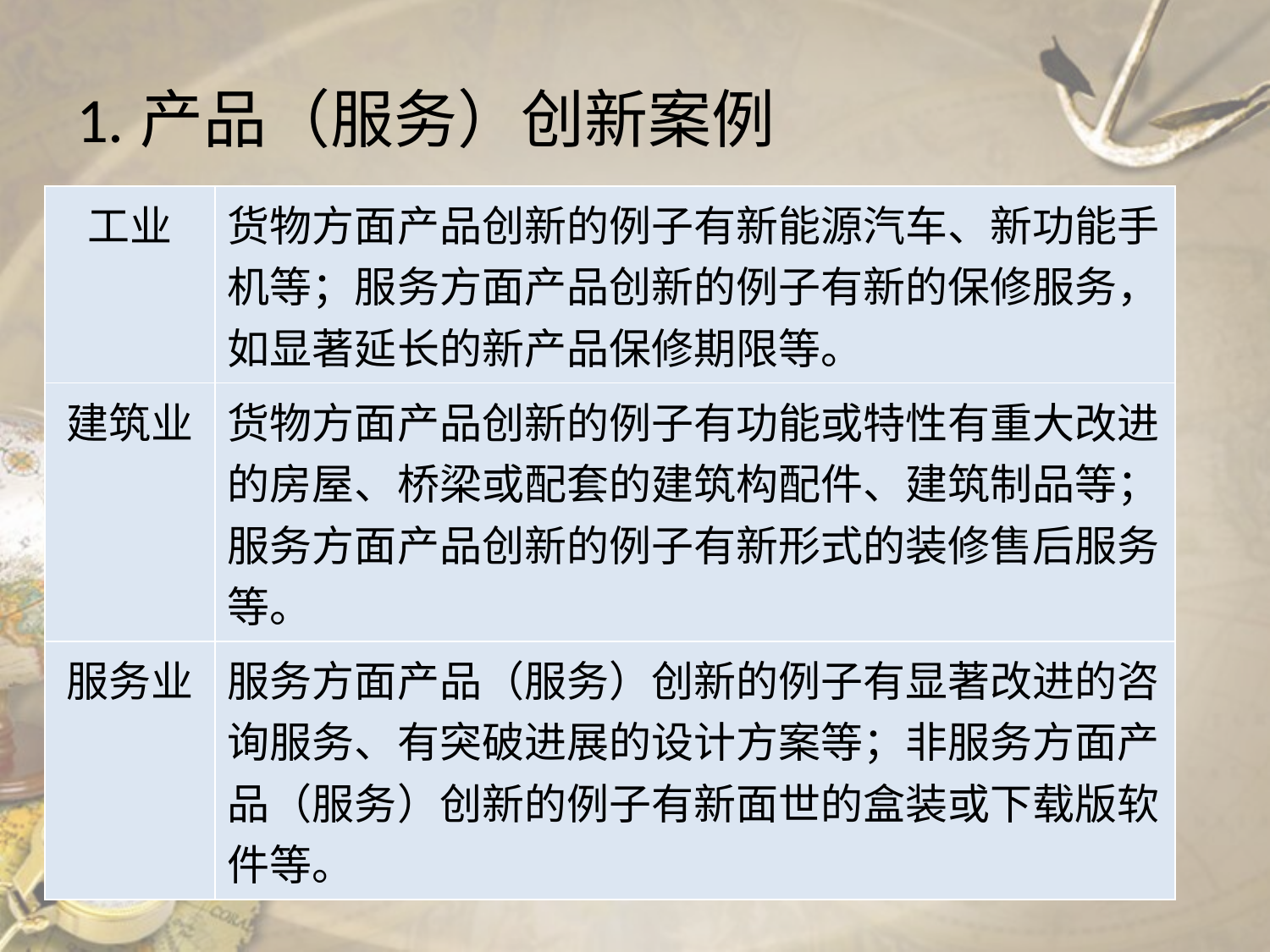

# 1.产品（服务）创新案例
| 工业 | 货物方面产品创新的例子有新能源汽车、新功能手机等；服务方面产品创新的例子有新的保修服务，如显著延长的新产品保修期限等。 |
| --- | --- |
| 建筑业 | 货物方面产品创新的例子有功能或特性有重大改进的房屋、桥梁或配套的建筑构配件、建筑制品等；服务方面产品创新的例子有新形式的装修售后服务等。 |
| 服务业 | 服务方面产品（服务）创新的例子有显著改进的咨询服务、有突破进展的设计方案等；非服务方面产品（服务）创新的例子有新面世的盒装或下载版软件等。 |